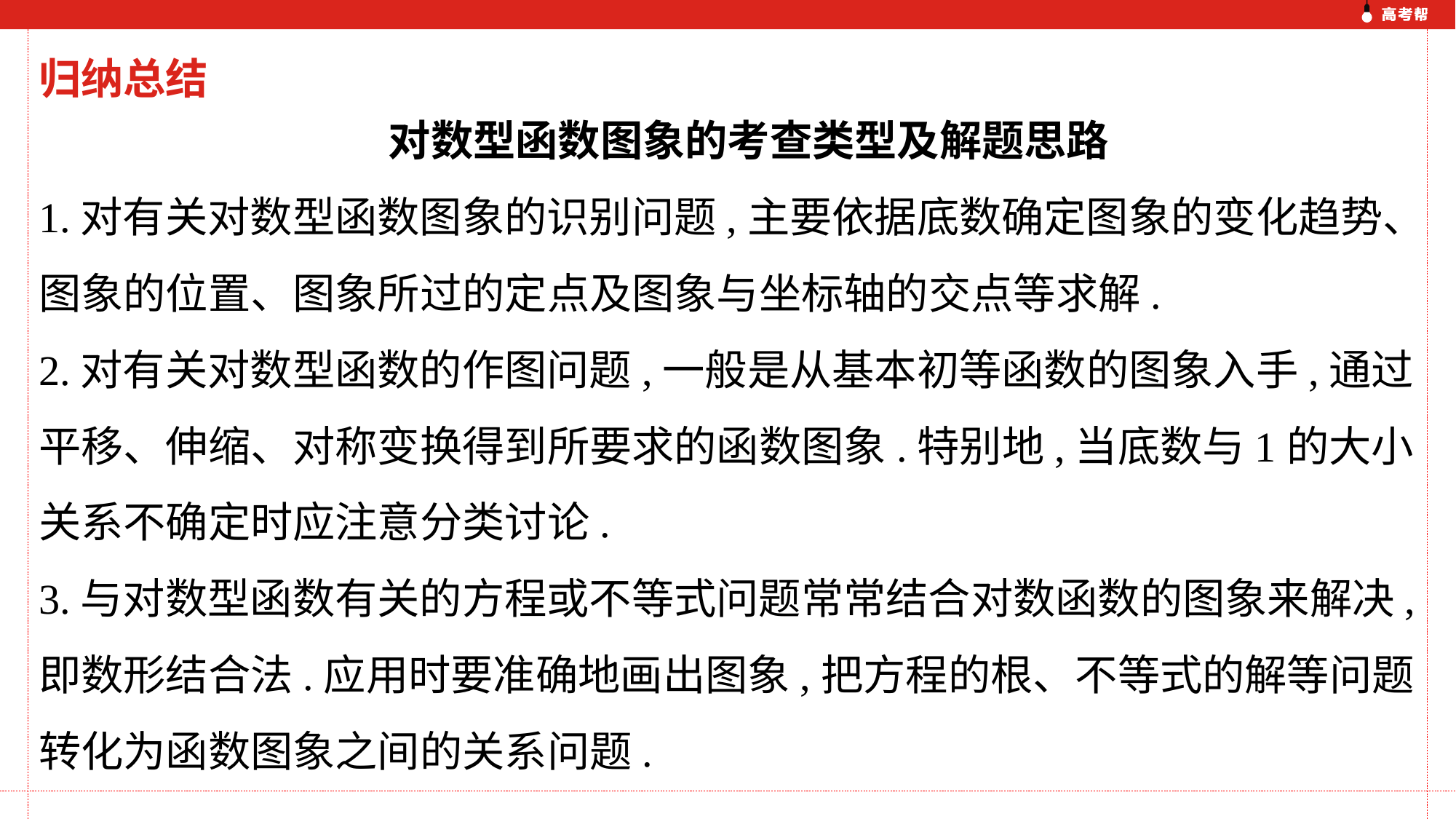

归纳总结
　对数型函数图象的考查类型及解题思路
1.对有关对数型函数图象的识别问题,主要依据底数确定图象的变化趋势、图象的位置、图象所过的定点及图象与坐标轴的交点等求解.
2.对有关对数型函数的作图问题,一般是从基本初等函数的图象入手,通过平移、伸缩、对称变换得到所要求的函数图象.特别地,当底数与1的大小关系不确定时应注意分类讨论.
3.与对数型函数有关的方程或不等式问题常常结合对数函数的图象来解决,即数形结合法.应用时要准确地画出图象,把方程的根、不等式的解等问题转化为函数图象之间的关系问题.